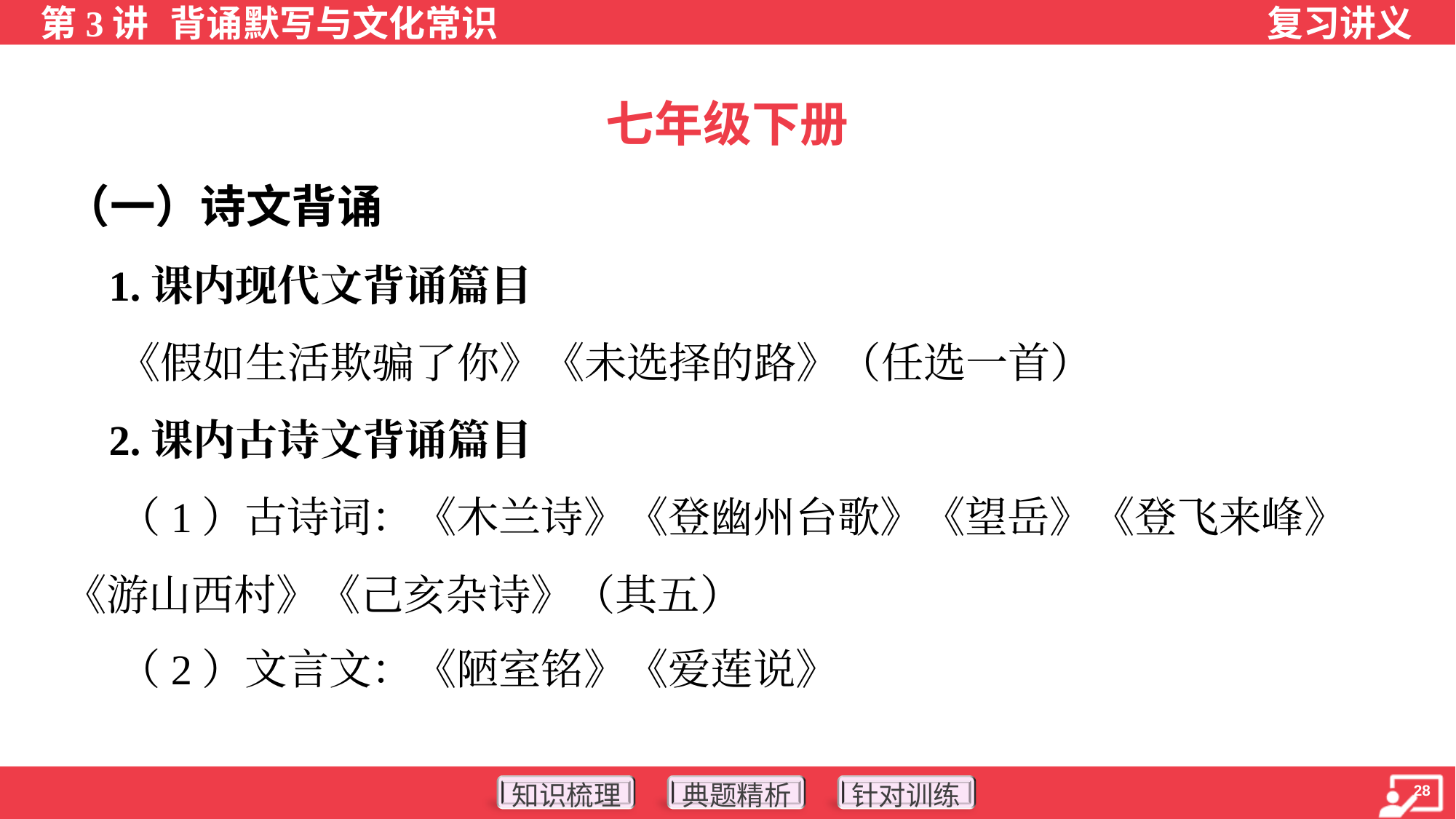

七年级下册
（一）诗文背诵
    1.课内现代文背诵篇目
    《假如生活欺骗了你》《未选择的路》（任选一首）
    2.课内古诗文背诵篇目
    （1）古诗词：《木兰诗》《登幽州台歌》《望岳》《登飞来峰》
《游山西村》《己亥杂诗》（其五）
    （2）文言文：《陋室铭》《爱莲说》